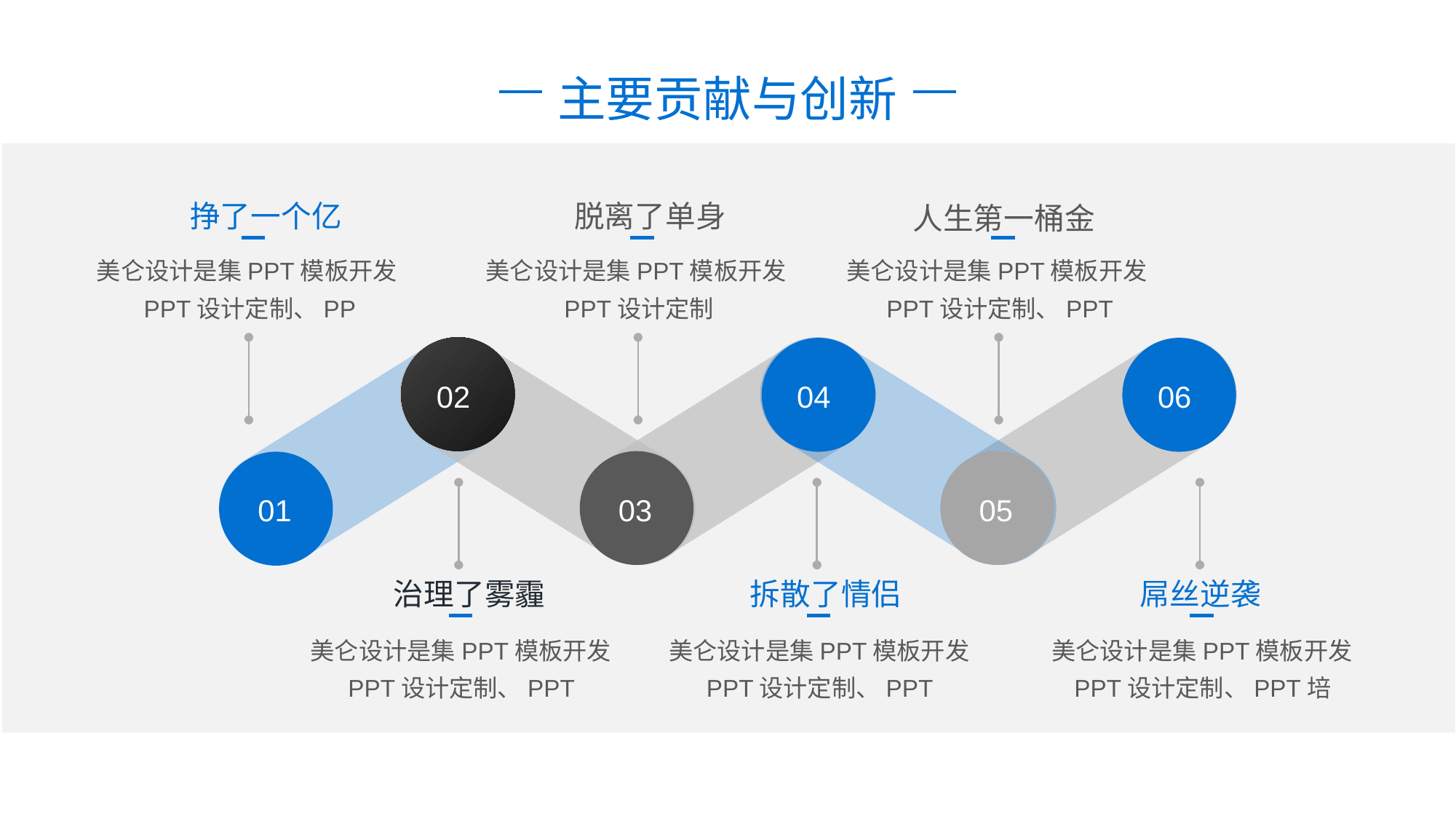

主要贡献与创新

挣了一个亿
脱离了单身
人生第一桶金
美仑设计是集PPT模板开发PPT设计定制、PP
美仑设计是集PPT模板开发PPT设计定制
美仑设计是集PPT模板开发PPT设计定制、PPT

02
04
06

01
03
05
治理了雾霾
拆散了情侣
屌丝逆袭
美仑设计是集PPT模板开发PPT设计定制、PPT
美仑设计是集PPT模板开发PPT设计定制、PPT
美仑设计是集PPT模板开发PPT设计定制、PPT培